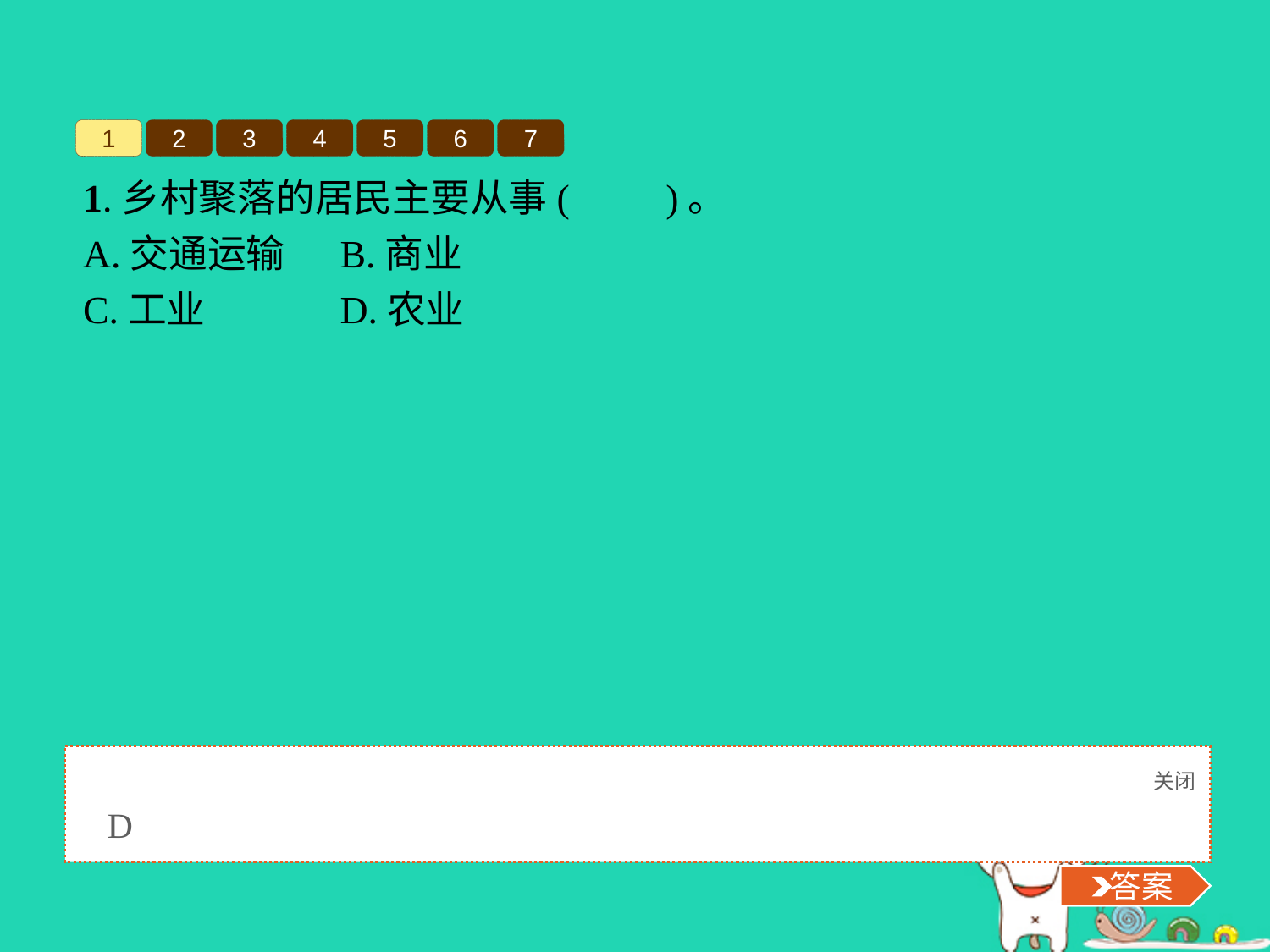

1
2
3
4
5
6
7
1.乡村聚落的居民主要从事(　　)。
A.交通运输	B.商业
C.工业		D.农业

关闭
  答案

D
  答案